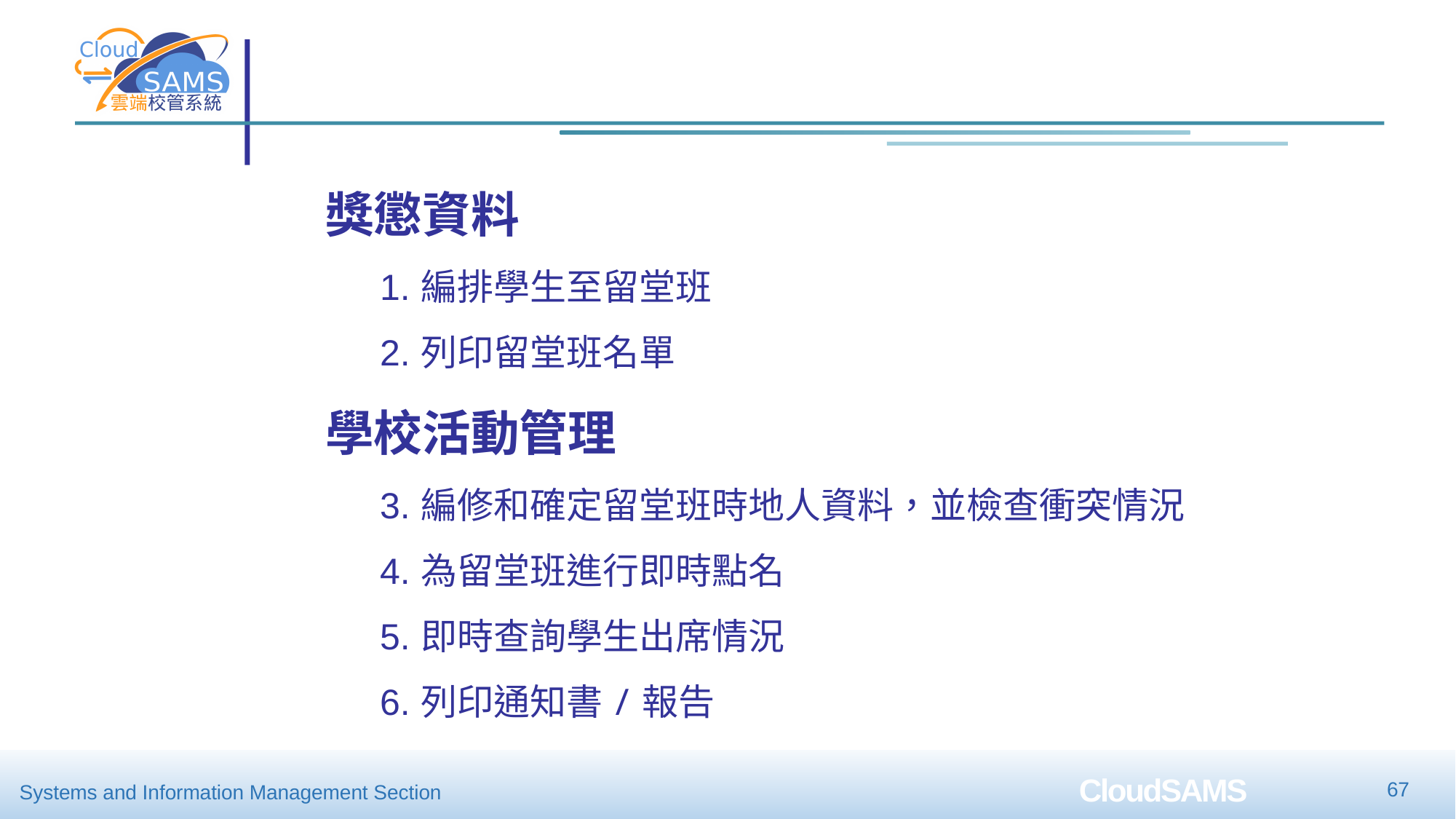

獎懲資料
編排學生至留堂班
列印留堂班名單
學校活動管理
編修和確定留堂班時地人資料，並檢查衝突情況
為留堂班進行即時點名
即時查詢學生出席情況
列印通知書/報告
67